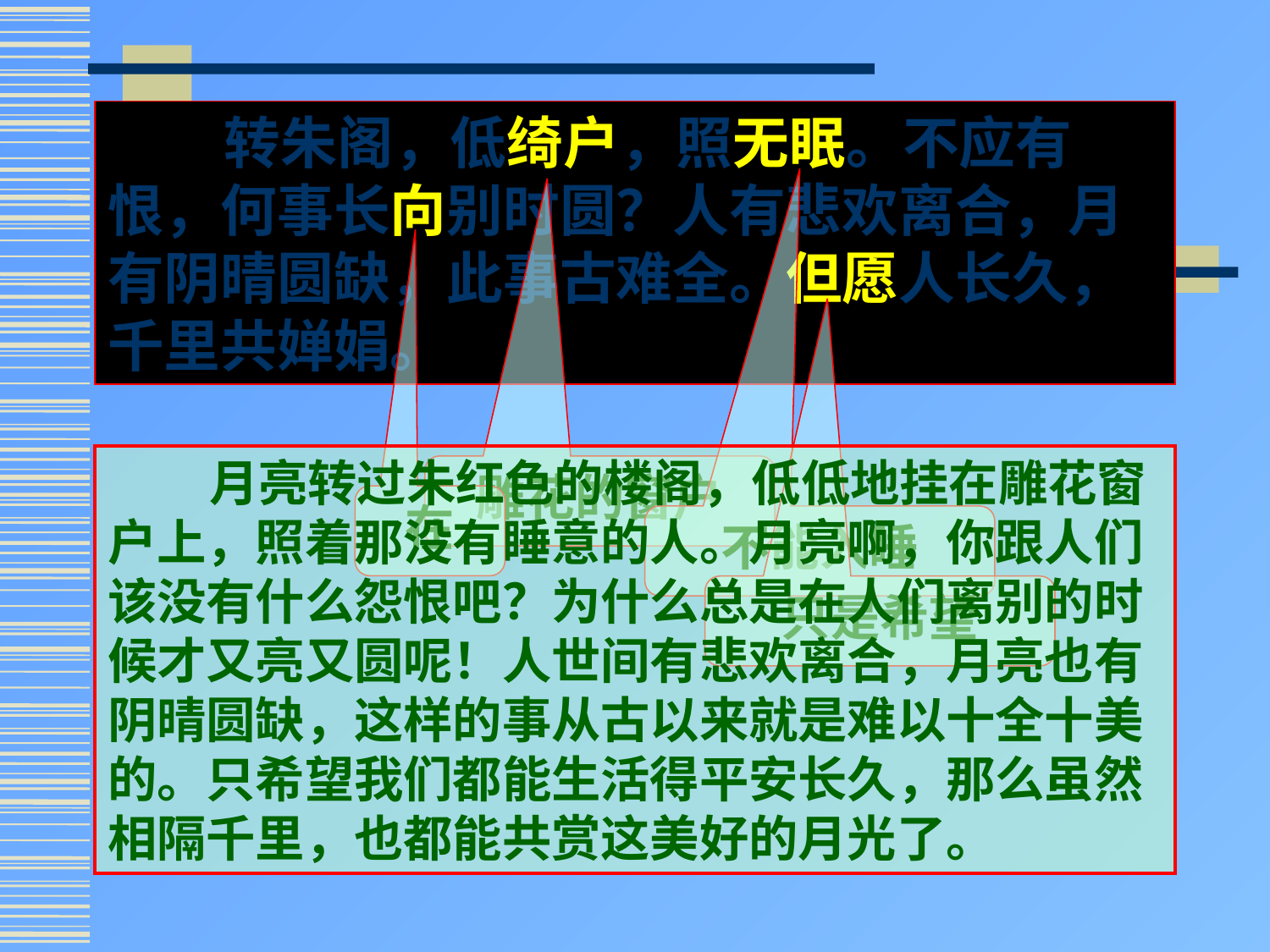

转朱阁，低绮户，照无眠。不应有恨，何事长向别时圆？人有悲欢离合，月有阴晴圆缺，此事古难全。但愿人长久，千里共婵娟。
        月亮转过朱红色的楼阁，低低地挂在雕花窗户上，照着那没有睡意的人。月亮啊，你跟人们该没有什么怨恨吧？为什么总是在人们离别的时候才又亮又圆呢！人世间有悲欢离合，月亮也有阴晴圆缺，这样的事从古以来就是难以十全十美的。只希望我们都能生活得平安长久，那么虽然相隔千里，也都能共赏这美好的月光了。
雕花的窗户
在
不能入睡
只是希望